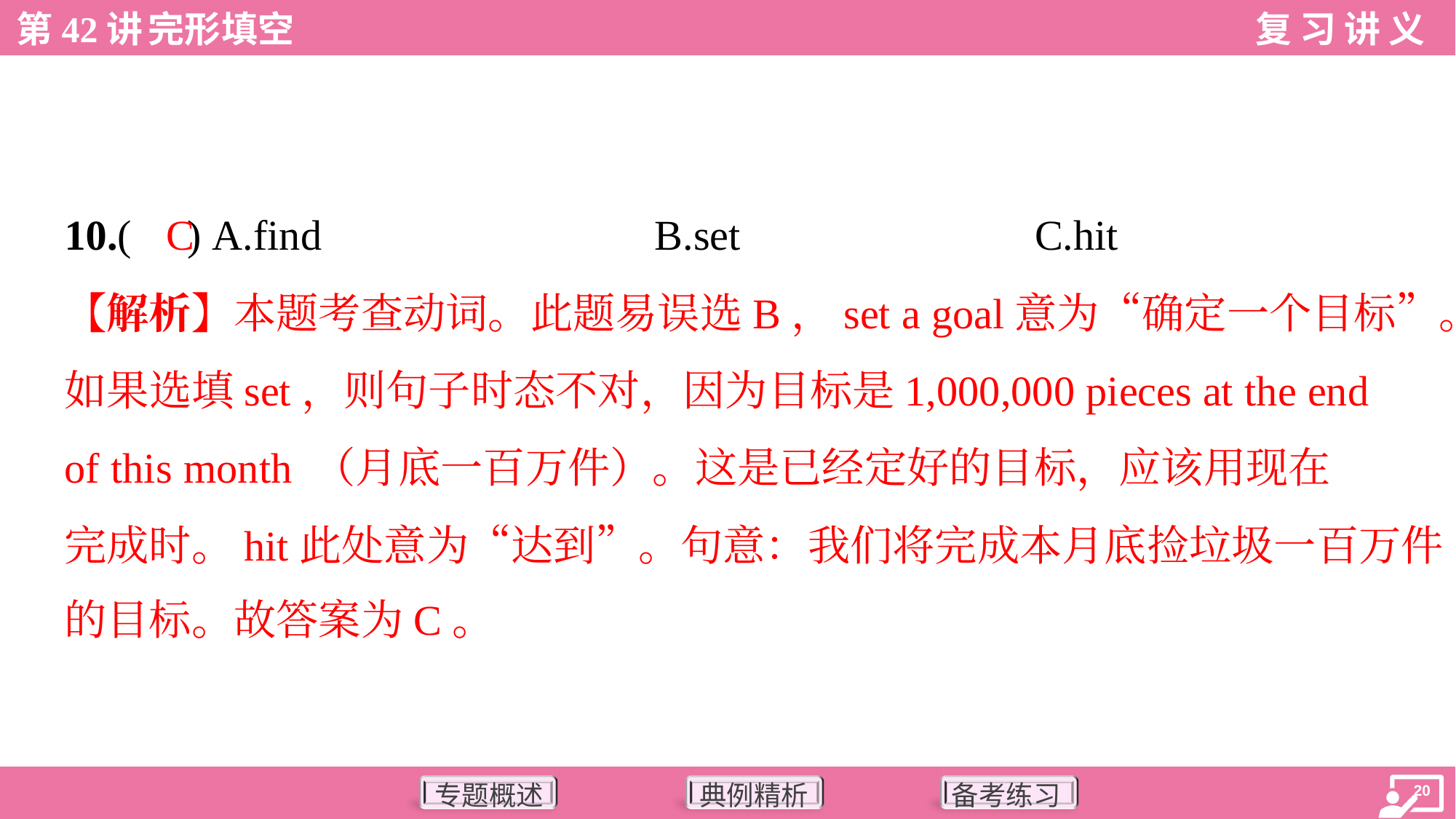

C
10.(     ) A.find	B.set	C.hit
【解析】本题考查动词。此题易误选B，set a goal意为“确定一个目标”。
如果选填set，则句子时态不对，因为目标是1,000,000 pieces at the end
of this month （月底一百万件）。这是已经定好的目标，应该用现在
完成时。hit此处意为“达到”。句意：我们将完成本月底捡垃圾一百万件
的目标。故答案为C。